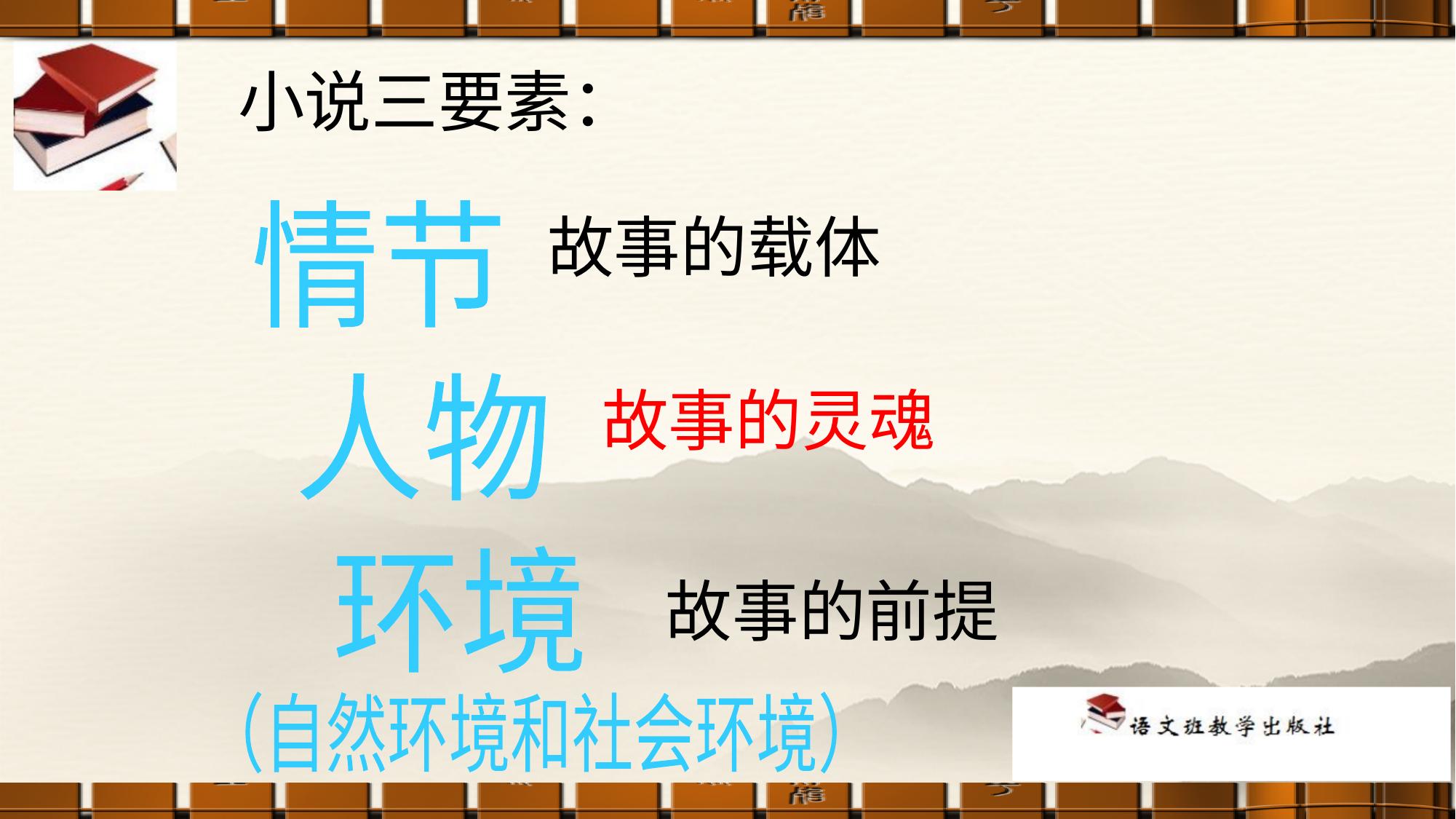

小说三要素：
情节
故事的载体
人物
故事的灵魂
环境
故事的前提
（自然环境和社会环境）